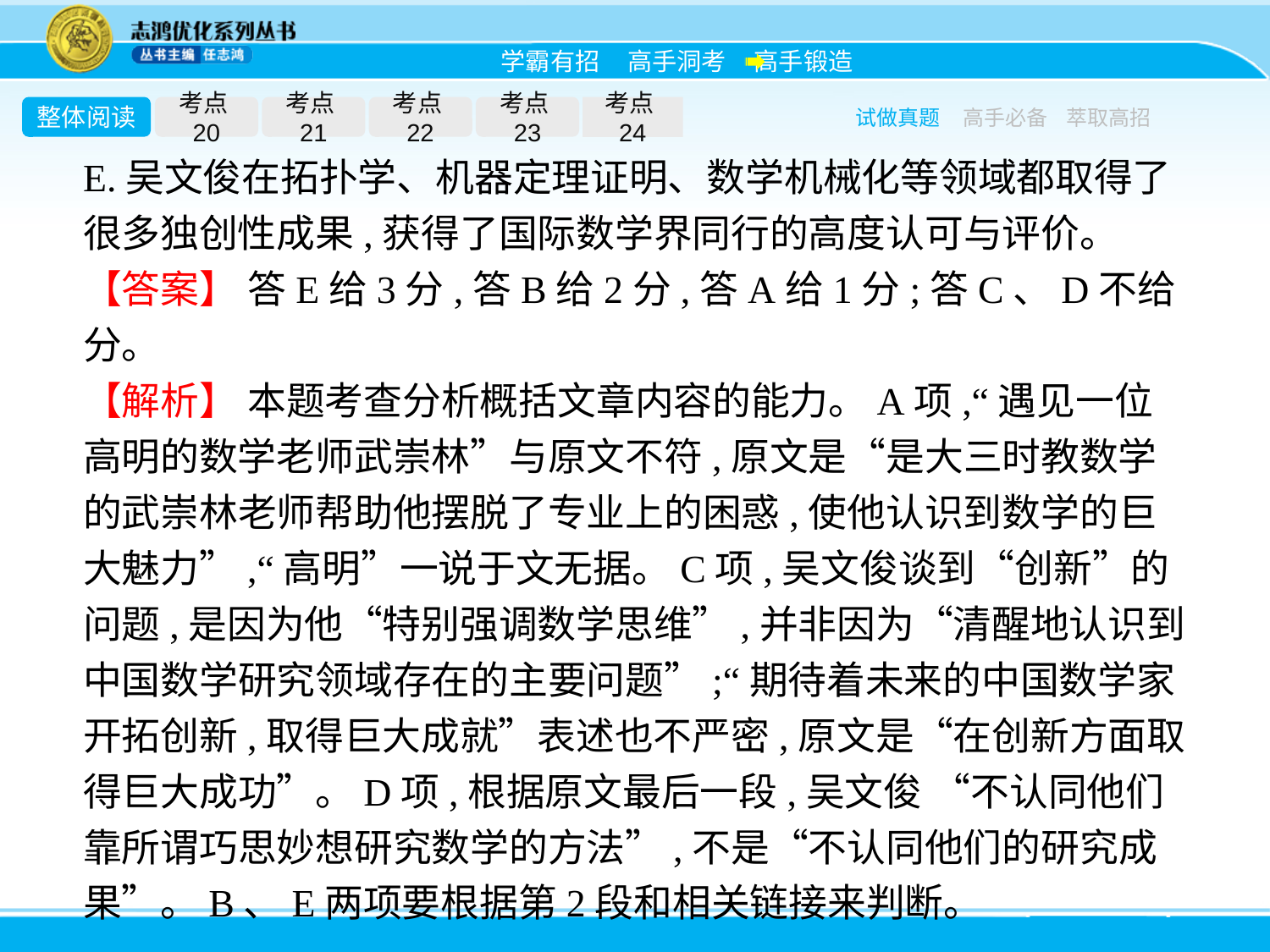

整体阅读
考点20
考点21
考点22
考点23
考点24
试做真题
高手必备
萃取高招
E.吴文俊在拓扑学、机器定理证明、数学机械化等领域都取得了很多独创性成果,获得了国际数学界同行的高度认可与评价。
【答案】 答E给3分,答B给2分,答A给1分;答C、D不给分。
【解析】 本题考查分析概括文章内容的能力。A项,“遇见一位高明的数学老师武崇林”与原文不符,原文是“是大三时教数学的武崇林老师帮助他摆脱了专业上的困惑,使他认识到数学的巨大魅力”,“高明”一说于文无据。C项,吴文俊谈到“创新”的问题,是因为他“特别强调数学思维”,并非因为“清醒地认识到中国数学研究领域存在的主要问题”;“期待着未来的中国数学家开拓创新,取得巨大成就”表述也不严密,原文是“在创新方面取得巨大成功”。D项,根据原文最后一段,吴文俊 “不认同他们靠所谓巧思妙想研究数学的方法”,不是“不认同他们的研究成果”。B、E两项要根据第2段和相关链接来判断。